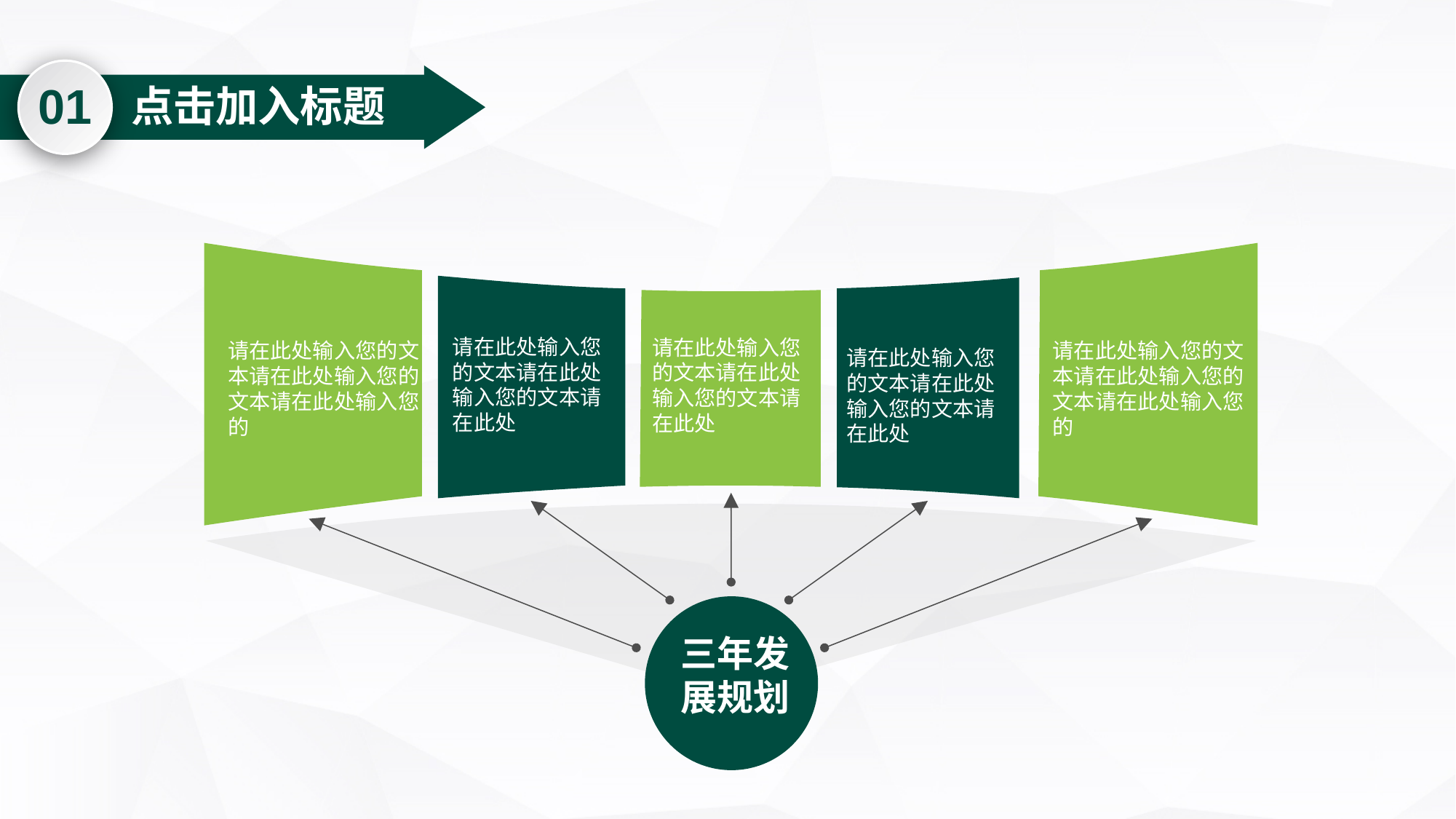

01
点击加入标题

请在此处输入您的文本请在此处输入您的文本请在此处
请在此处输入您的文本请在此处输入您的文本请在此处
请在此处输入您的文本请在此处输入您的文本请在此处输入您的
请在此处输入您的文本请在此处输入您的文本请在此处输入您的
请在此处输入您的文本请在此处输入您的文本请在此处

三年发展规划